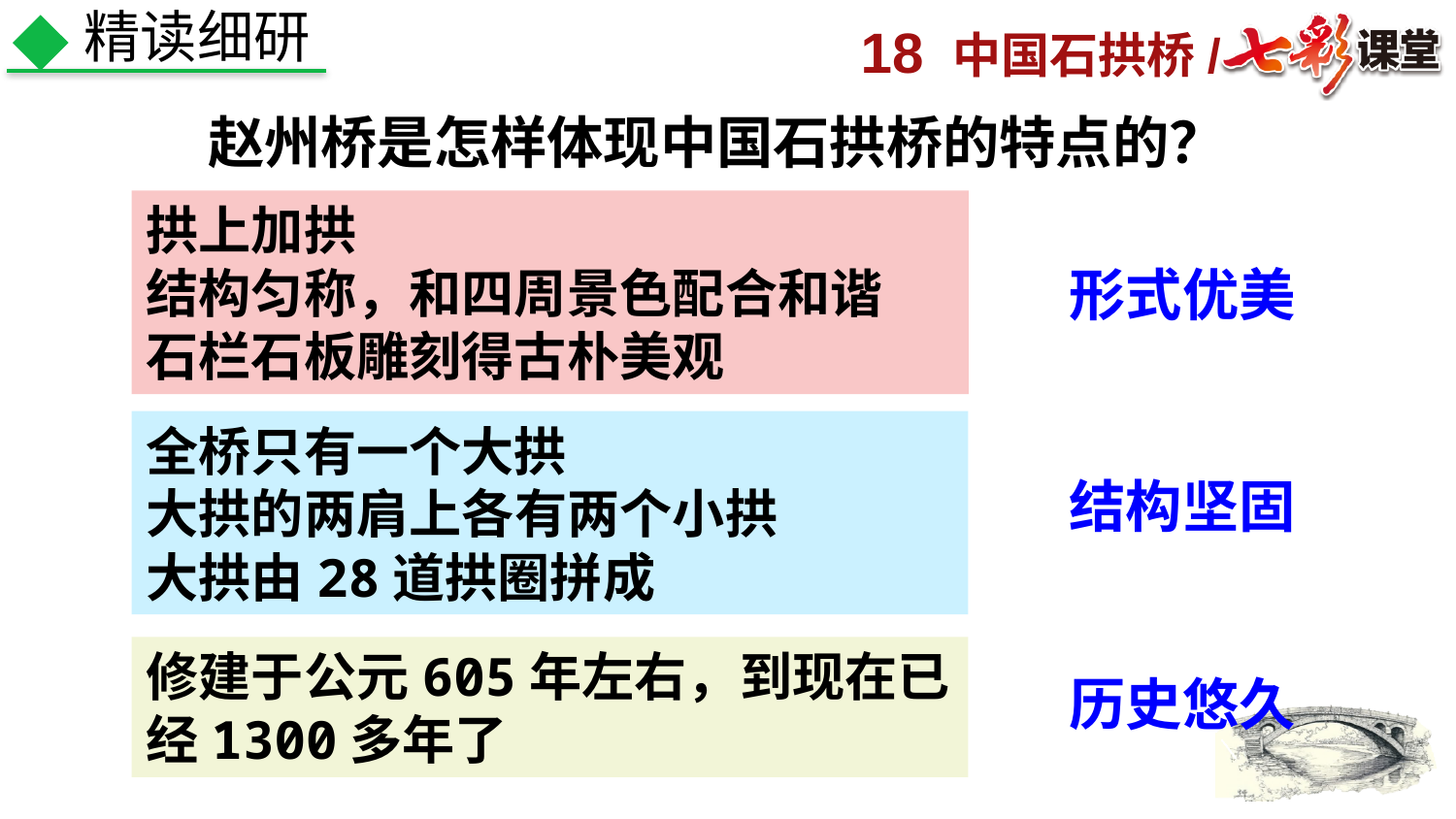

精读细研

赵州桥是怎样体现中国石拱桥的特点的？
拱上加拱
结构匀称，和四周景色配合和谐
石栏石板雕刻得古朴美观
形式优美
全桥只有一个大拱
大拱的两肩上各有两个小拱
大拱由28道拱圈拼成
结构坚固
修建于公元605年左右，到现在已经1300多年了
历史悠久